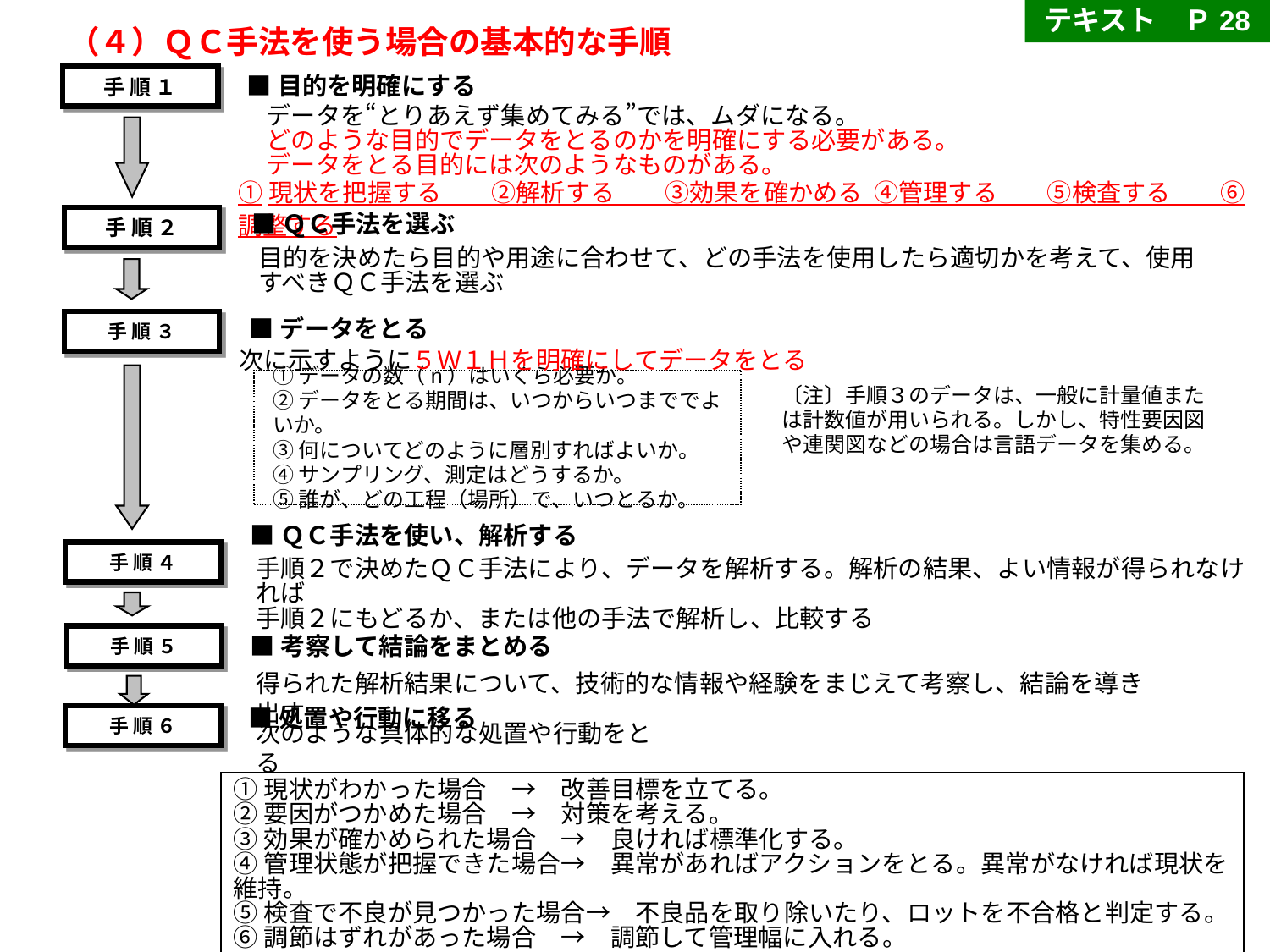

テキスト　Ｐ28
（４）ＱＣ手法を使う場合の基本的な手順
■目的を明確にする
手 順 １
データを“とりあえず集めてみる”では、ムダになる。
どのような目的でデータをとるのかを明確にする必要がある。
データをとる目的には次のようなものがある。

①現状を把握する　　②解析する　　③効果を確かめる  ④管理する　　⑤検査する　　⑥調整する
■ＱＣ手法を選ぶ
手 順 ２
目的を決めたら目的や用途に合わせて、どの手法を使用したら適切かを考えて、使用すべきＱＣ手法を選ぶ

■データをとる
手 順 ３
次に示すように５Ｗ１Ｈを明確にしてデータをとる

①データの数（n）はいくら必要か。
②データをとる期間は、いつからいつまででよいか。
③何についてどのように層別すればよいか。
④サンプリング、測定はどうするか。
⑤誰が、どの工程（場所）で、いつとるか。
〔注〕手順３のデータは、一般に計量値または計数値が用いられる。しかし、特性要因図や連関図などの場合は言語データを集める。
■ＱＣ手法を使い、解析する
手 順 ４
手順２で決めたＱＣ手法により、データを解析する。解析の結果、よい情報が得られなければ
手順２にもどるか、または他の手法で解析し、比較する

■考察して結論をまとめる
手 順 ５
得られた解析結果について、技術的な情報や経験をまじえて考察し、結論を導き出す

■処置や行動に移る
手 順 ６
次のような具体的な処置や行動をとる
①現状がわかった場合　→　改善目標を立てる。
②要因がつかめた場合　→　対策を考える。
③効果が確かめられた場合　→　良ければ標準化する。
④管理状態が把握できた場合→　異常があればアクションをとる。異常がなければ現状を維持。
⑤検査で不良が見つかった場合→　不良品を取り除いたり、ロットを不合格と判定する。
⑥調節はずれがあった場合　→　調節して管理幅に入れる。